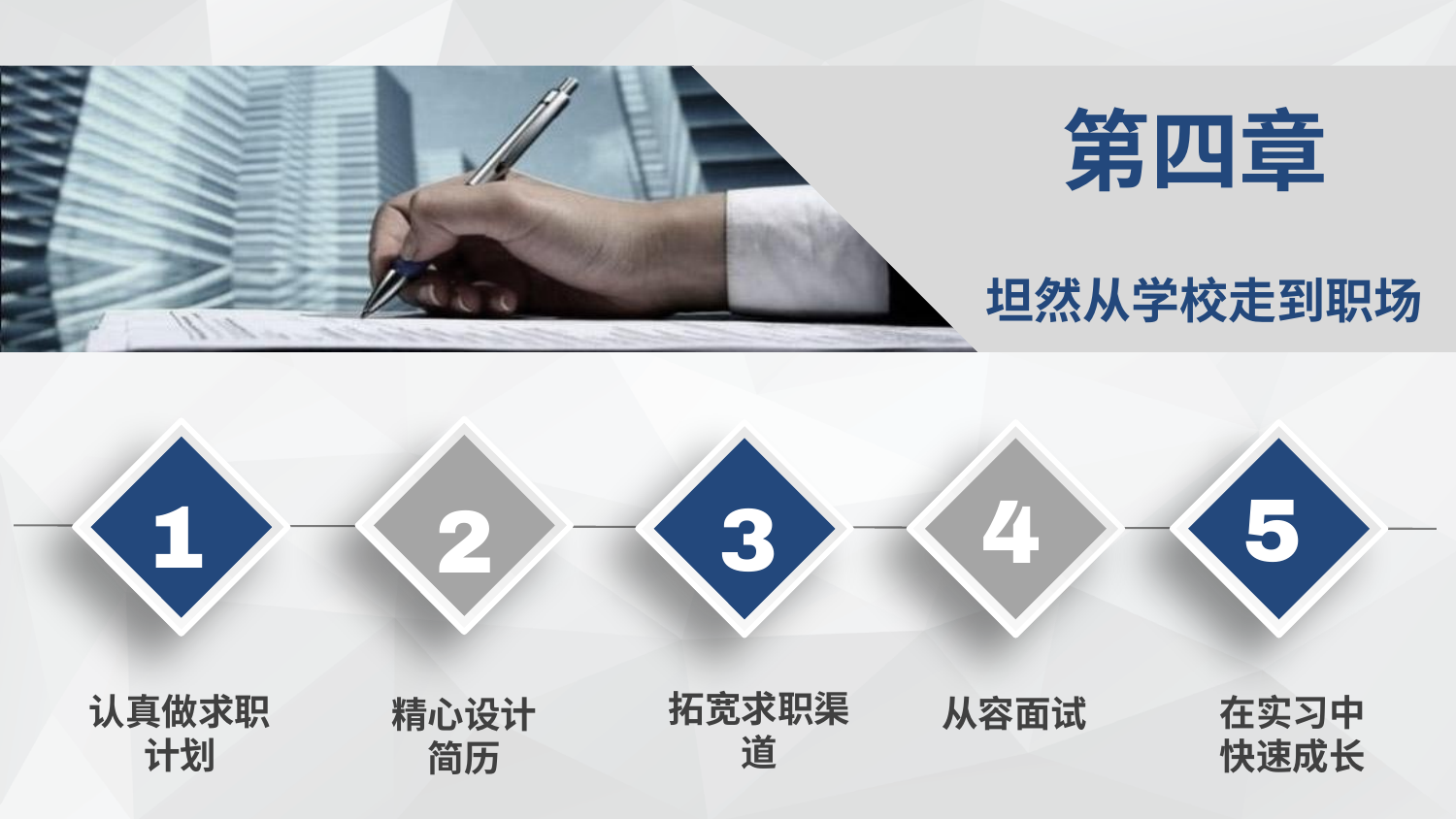

第四章
坦然从学校走到职场

5
4
1
3
2
拓宽求职渠道
认真做求职计划
在实习中快速成长
从容面试
精心设计简历